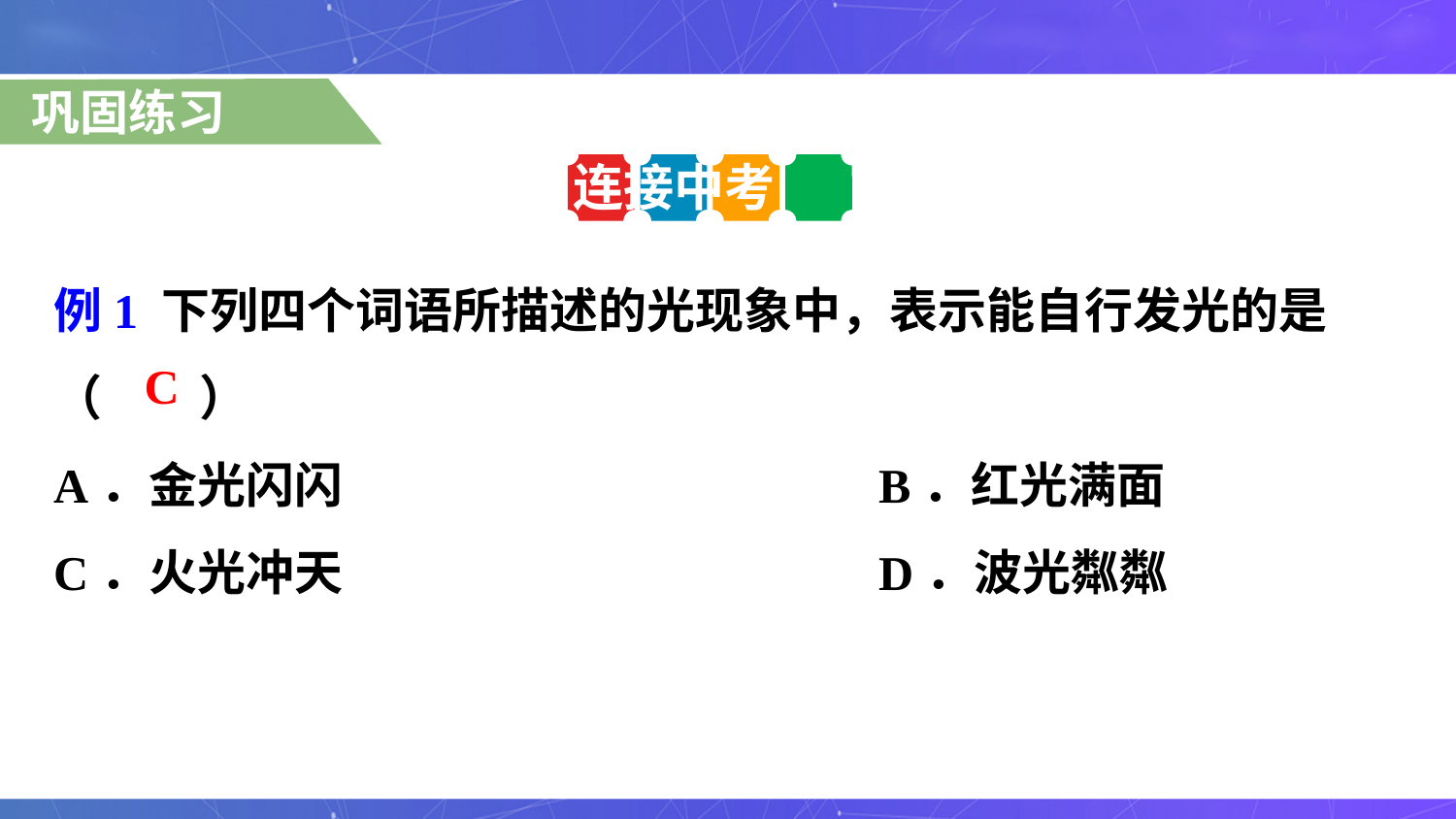

巩固练习

连接中考

例1 下列四个词语所描述的光现象中，表示能自行发光的是
（　　）
A．金光闪闪                                                B．红光满面
C．火光冲天                                                D．波光粼粼
C